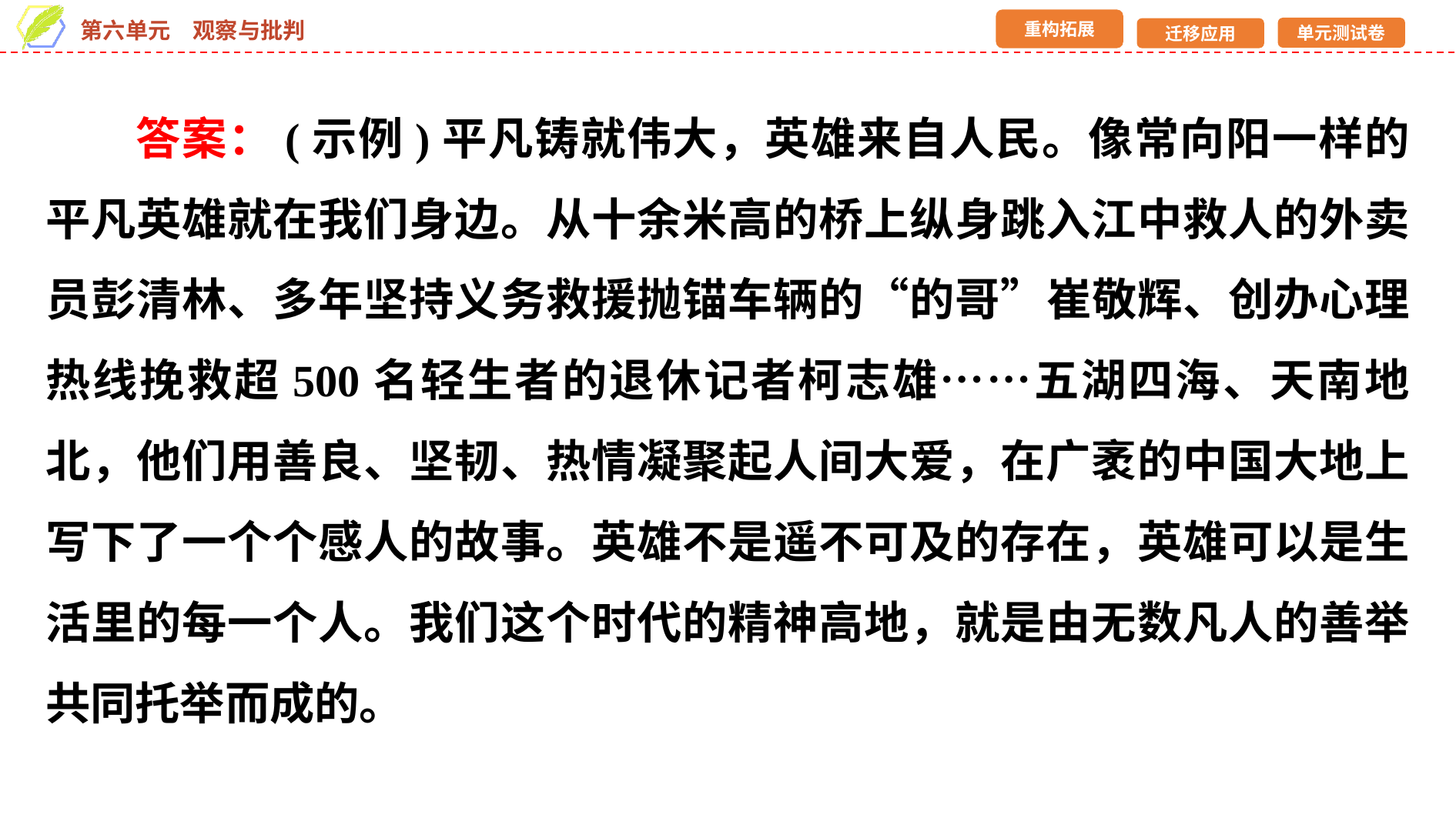

答案：(示例)平凡铸就伟大，英雄来自人民。像常向阳一样的平凡英雄就在我们身边。从十余米高的桥上纵身跳入江中救人的外卖员彭清林、多年坚持义务救援抛锚车辆的“的哥”崔敬辉、创办心理热线挽救超500名轻生者的退休记者柯志雄……五湖四海、天南地北，他们用善良、坚韧、热情凝聚起人间大爱，在广袤的中国大地上写下了一个个感人的故事。英雄不是遥不可及的存在，英雄可以是生活里的每一个人。我们这个时代的精神高地，就是由无数凡人的善举共同托举而成的。